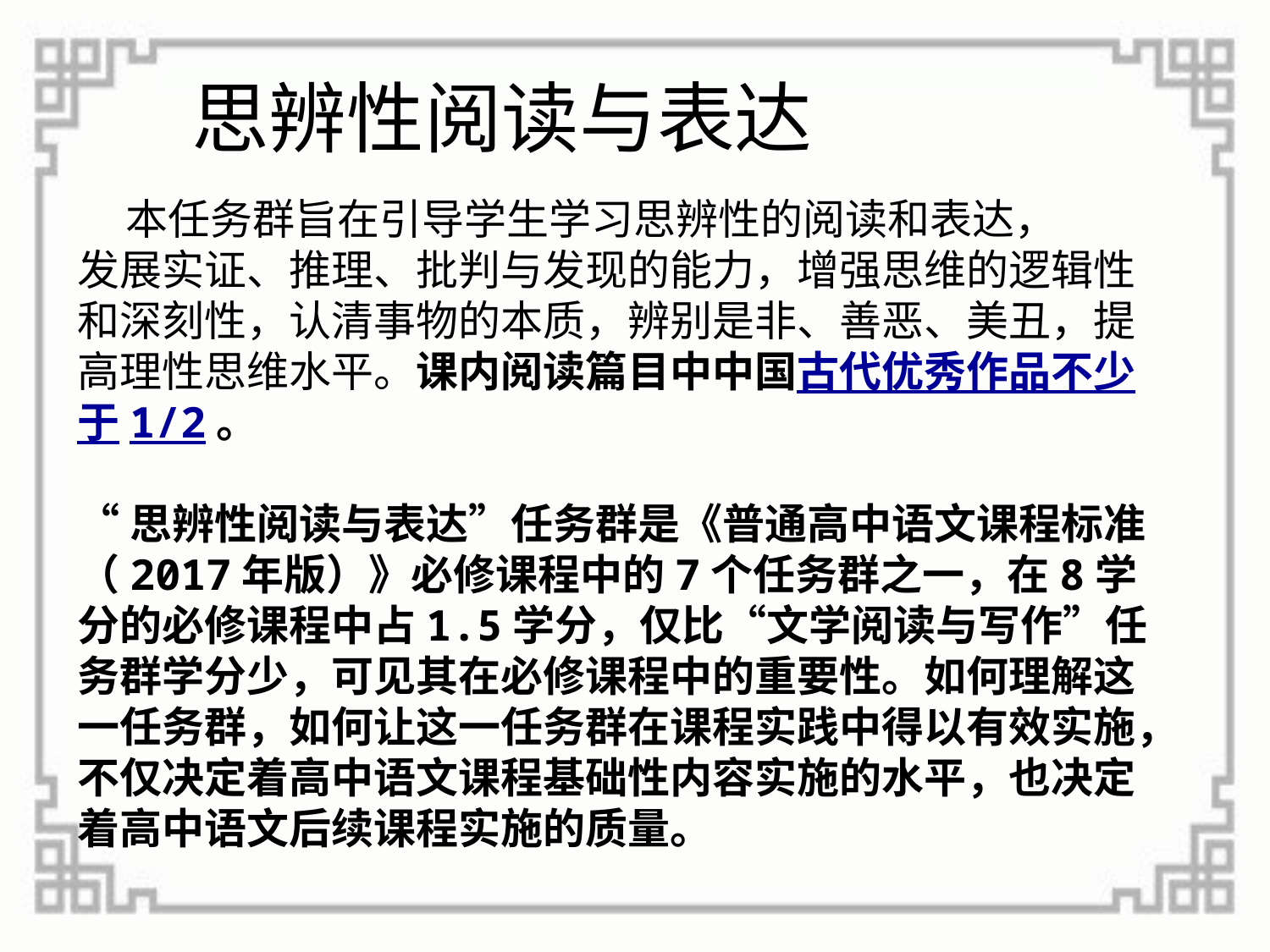

# 思辨性阅读与表达
    本任务群旨在引导学生学习思辨性的阅读和表达，
发展实证、推理、批判与发现的能力，增强思维的逻辑性和深刻性，认清事物的本质，辨别是非、善恶、美丑，提高理性思维水平。课内阅读篇目中中国古代优秀作品不少于1/2。

“思辨性阅读与表达”任务群是《普通高中语文课程标准（2017年版）》必修课程中的7个任务群之一，在8学分的必修课程中占1.5学分，仅比“文学阅读与写作”任务群学分少，可见其在必修课程中的重要性。如何理解这一任务群，如何让这一任务群在课程实践中得以有效实施，不仅决定着高中语文课程基础性内容实施的水平，也决定着高中语文后续课程实施的质量。